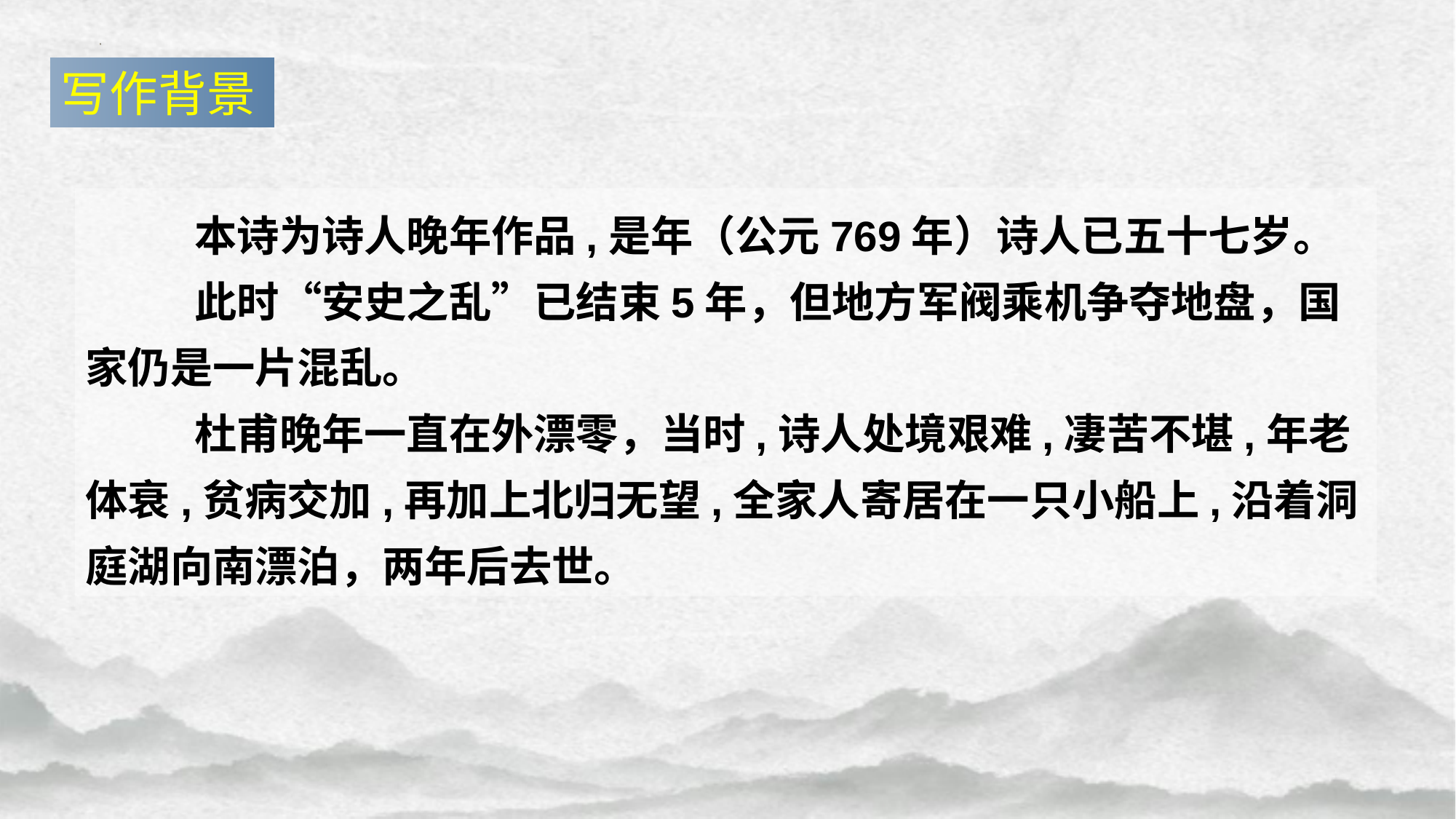

写作背景
本诗为诗人晚年作品,是年（公元769年）诗人已五十七岁。
此时“安史之乱”已结束5年，但地方军阀乘机争夺地盘，国家仍是一片混乱。
杜甫晚年一直在外漂零，当时,诗人处境艰难,凄苦不堪,年老体衰,贫病交加,再加上北归无望,全家人寄居在一只小船上,沿着洞庭湖向南漂泊，两年后去世。